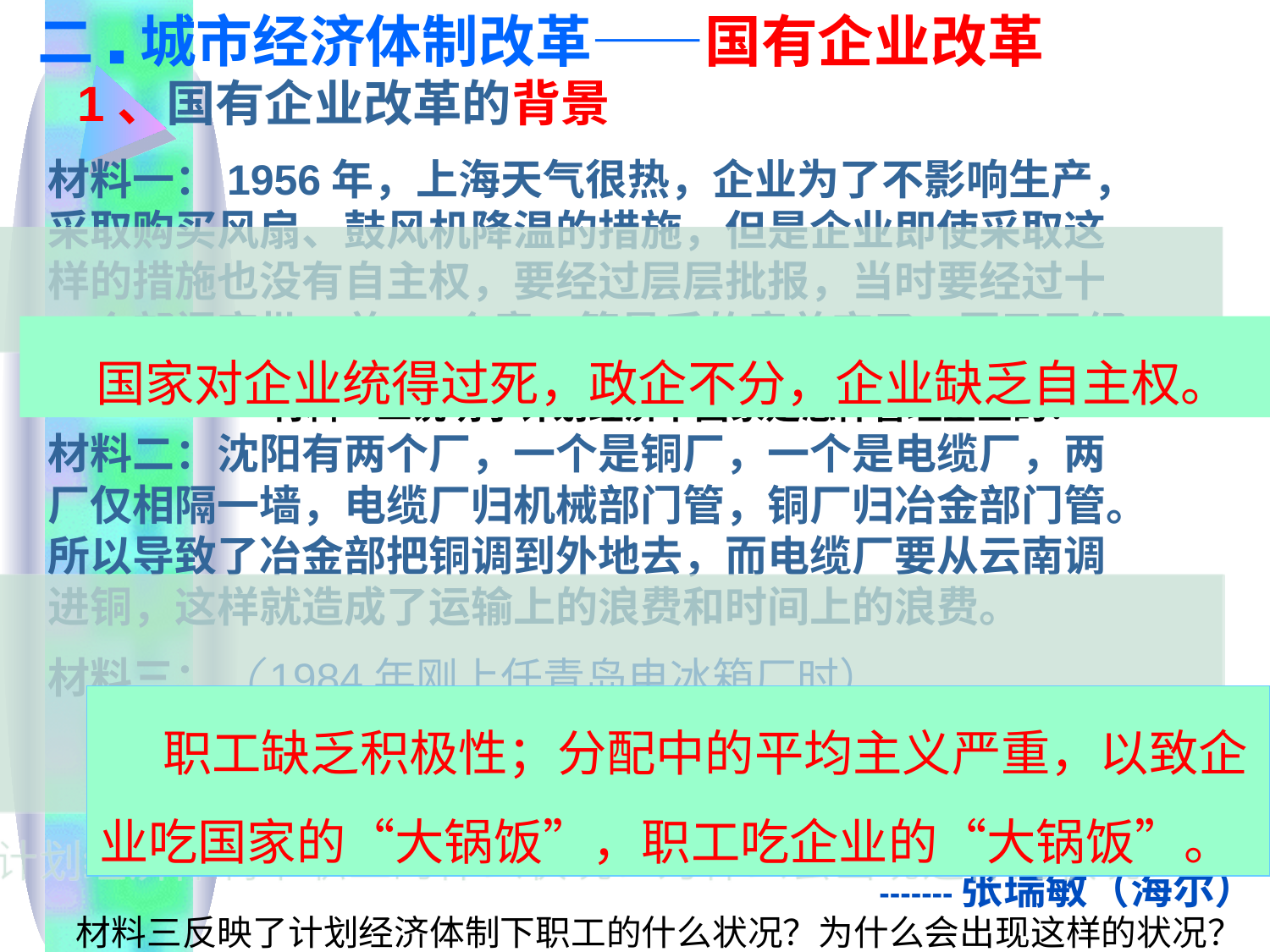

二.城市经济体制改革——国有企业改革

1、国有企业改革的背景
材料一：1956年，上海天气很热，企业为了不影响生产，采取购买风扇、鼓风机降温的措施，但是企业即使采取这样的措施也没有自主权，要经过层层批报，当时要经过十一个部门审批，盖11个章。等最后的章盖完了，夏天已经过去了。
材料二：沈阳有两个厂，一个是铜厂，一个是电缆厂，两厂仅相隔一墙，电缆厂归机械部门管，铜厂归冶金部门管。所以导致了冶金部把铜调到外地去，而电缆厂要从云南调进铜，这样就造成了运输上的浪费和时间上的浪费。
材料三：（1984年刚上任青岛电冰箱厂时）

国家对企业统得过死，政企不分，企业缺乏自主权。
材料一二说明了计划经济下国家是怎样管理企业的？

 “欢迎我的是53份请调报告。上班八点钟来，九点钟走人，十点钟时，随便往大院里扔一个手榴弹也炸不死人。
                  -------张瑞敏（海尔）
职工缺乏积极性；分配中的平均主义严重，以致企业吃国家的“大锅饭”，职工吃企业的“大锅饭”。
材料三反映了计划经济体制下职工的什么状况？为什么会出现这样的状况？